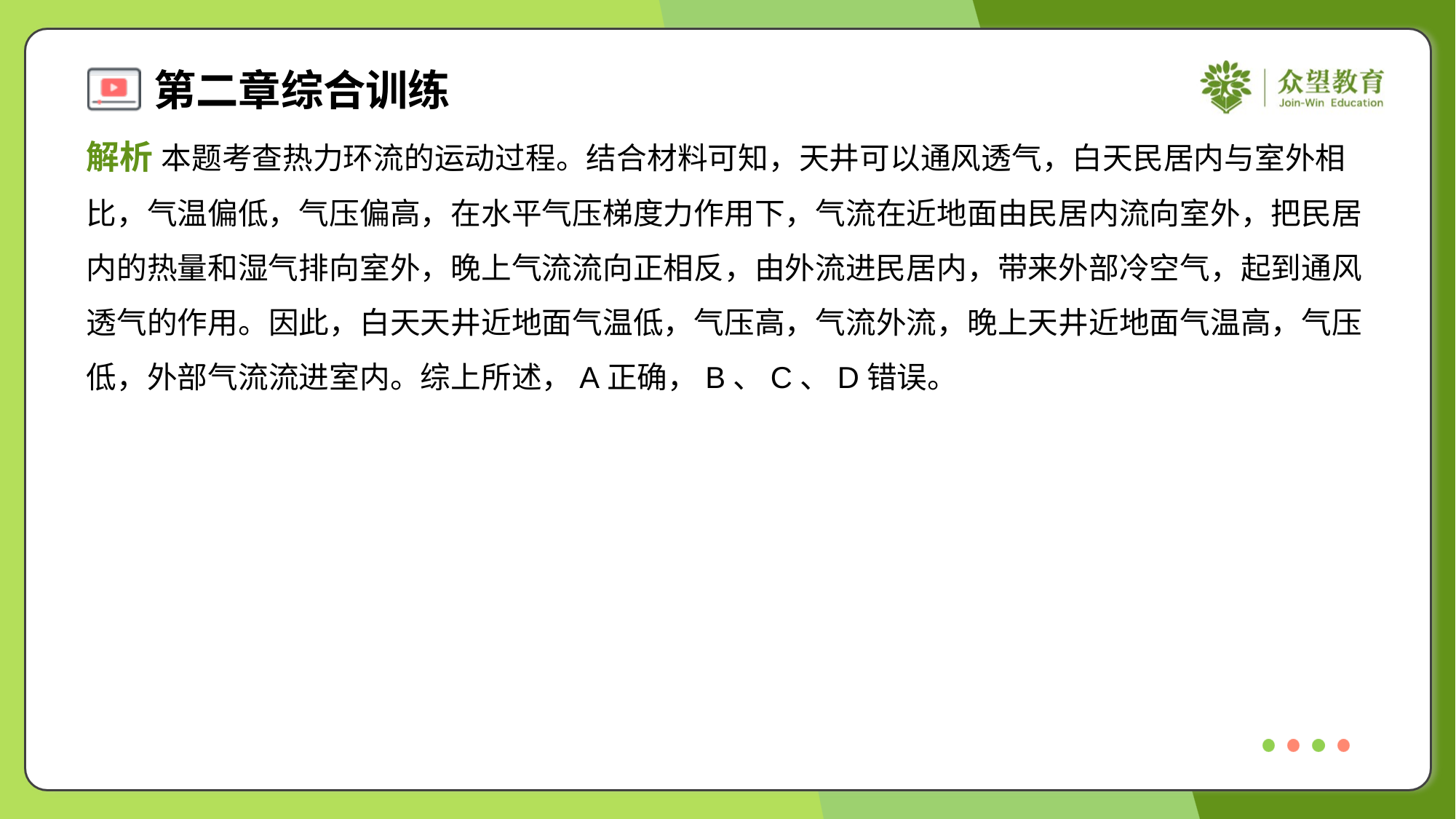

解析 本题考查热力环流的运动过程。结合材料可知，天井可以通风透气，白天民居内与室外相
比，气温偏低，气压偏高，在水平气压梯度力作用下，气流在近地面由民居内流向室外，把民居
内的热量和湿气排向室外，晚上气流流向正相反，由外流进民居内，带来外部冷空气，起到通风
透气的作用。因此，白天天井近地面气温低，气压高，气流外流，晚上天井近地面气温高，气压
低，外部气流流进室内。综上所述，A正确，B、C、D错误。